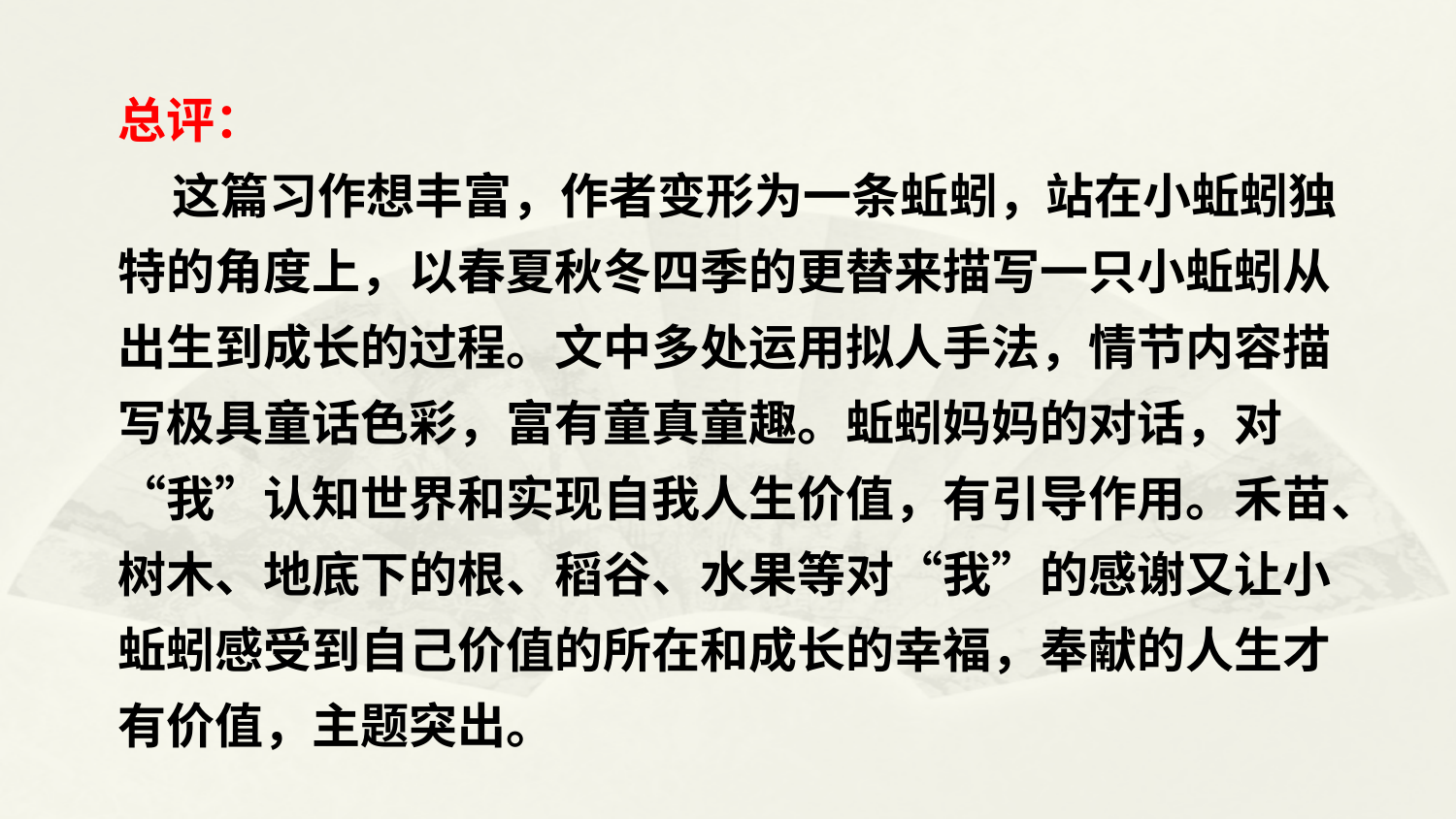

总评：
    这篇习作想丰富，作者变形为一条蚯蚓，站在小蚯蚓独特的角度上，以春夏秋冬四季的更替来描写一只小蚯蚓从出生到成长的过程。文中多处运用拟人手法，情节内容描写极具童话色彩，富有童真童趣。蚯蚓妈妈的对话，对“我”认知世界和实现自我人生价值，有引导作用。禾苗、树木、地底下的根、稻谷、水果等对“我”的感谢又让小蚯蚓感受到自己价值的所在和成长的幸福，奉献的人生才有价值，主题突出。